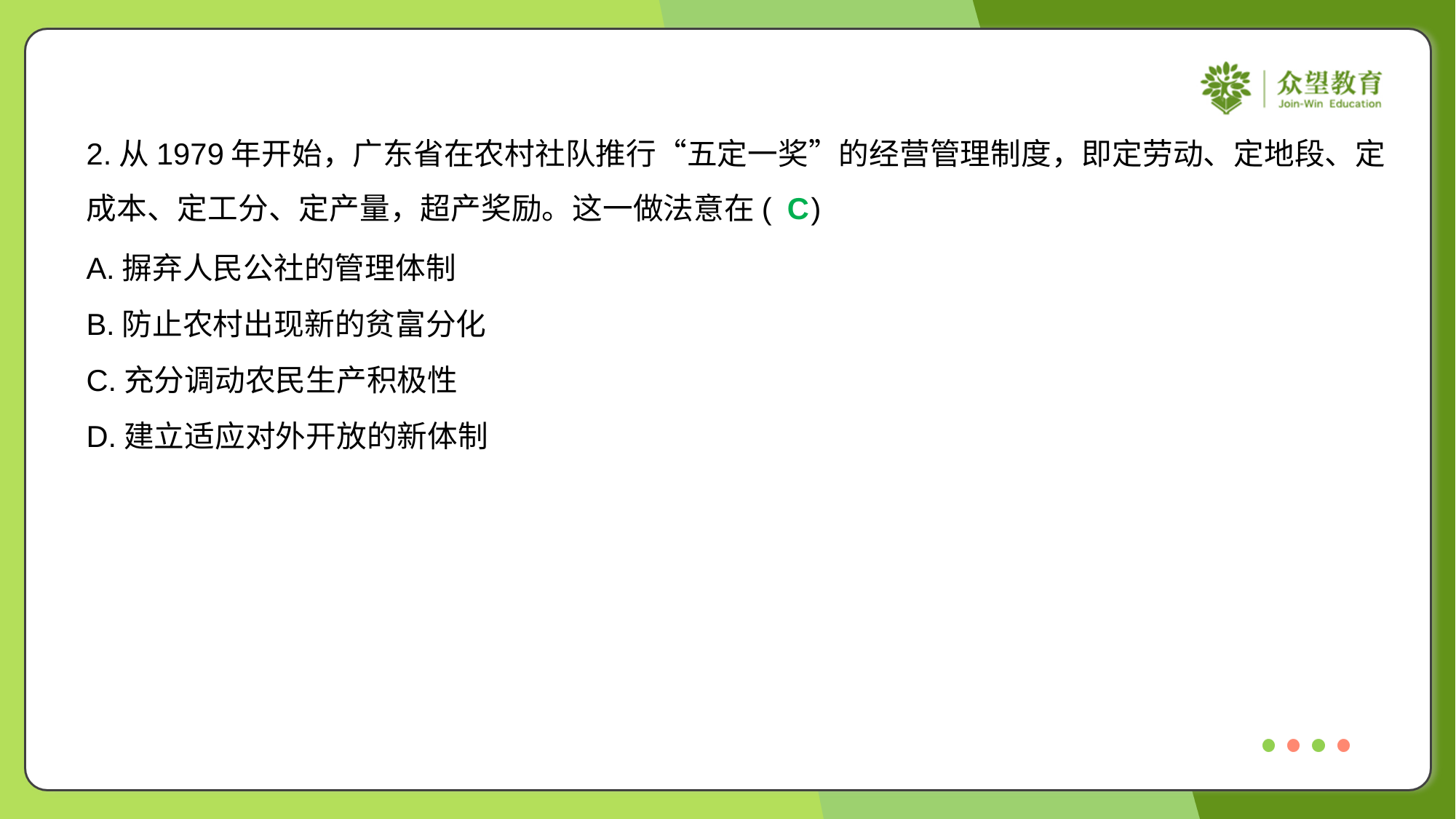

2.从1979年开始，广东省在农村社队推行“五定一奖”的经营管理制度，即定劳动、定地段、定
成本、定工分、定产量，超产奖励。这一做法意在(     )
C
A.摒弃人民公社的管理体制
B.防止农村出现新的贫富分化
C.充分调动农民生产积极性
D.建立适应对外开放的新体制